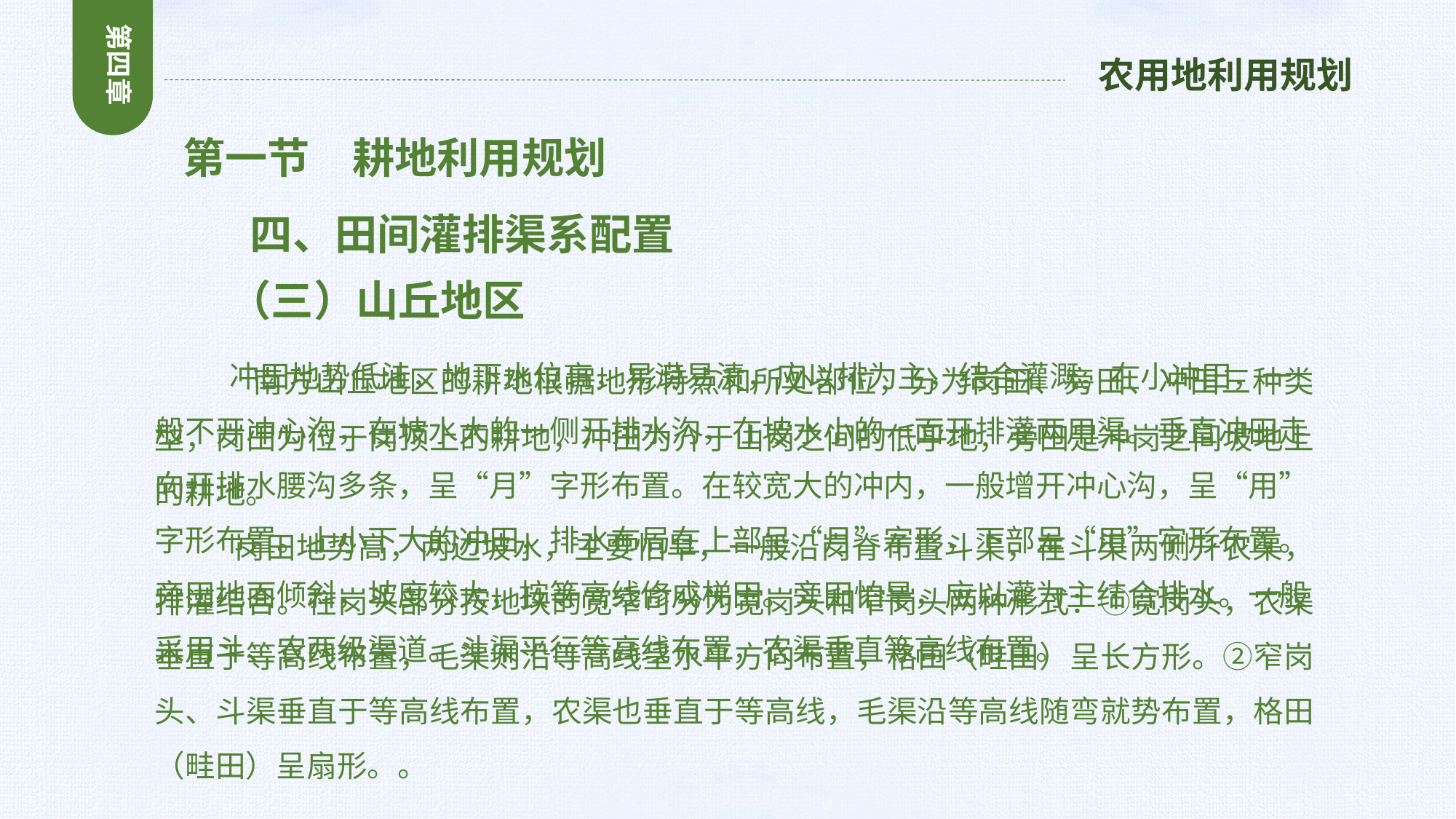

第四章
农用地利用规划

 第一节　耕地利用规划
        四、田间灌排渠系配置
        （三）山丘地区
         南方山丘地区的耕地根据地形特点和所处部位，分为岗田、旁田、冲田三种类型，岗田为位于岗顶上的耕地，冲田为介于山岗之间的低乎地，旁田是冲岗之间坡地上的耕地。
          岗田地势高，两边坡水，主要怕旱，一般沿岗脊布置斗渠，在斗渠两侧开农渠，排灌结合。在岗头部分按地块的宽窄可分为宽岗头和窄岗头两种形式：①宽岗头，农渠垂直于等高线布置，毛渠则沿等高线呈水平方向布置，格田（畦田）呈长方形。②窄岗头、斗渠垂直于等高线布置，农渠也垂直于等高线，毛渠沿等高线随弯就势布置，格田（畦田）呈扇形。。
          冲田地势低洼，地下水位高，易涝易渍，应以排为主，结合灌溉。在小冲田，一般不开冲心沟，在坡水大的一侧开排水沟，在坡水小的一面开排灌两用渠。垂直冲田走向开排水腰沟多条，呈“月”字形布置。在较宽大的冲内，一般增开冲心沟，呈“用”字形布置。上小下大的冲田，排水布局在上部呈“月”字形，下部呈“用”字形布置。
旁田地面倾斜，坡度较大，按等高线修成梯田。旁田怕旱，应以灌为主结合排水。一般采用斗、农两级渠道。斗渠平行等高线布置，农渠垂直等高线布置。